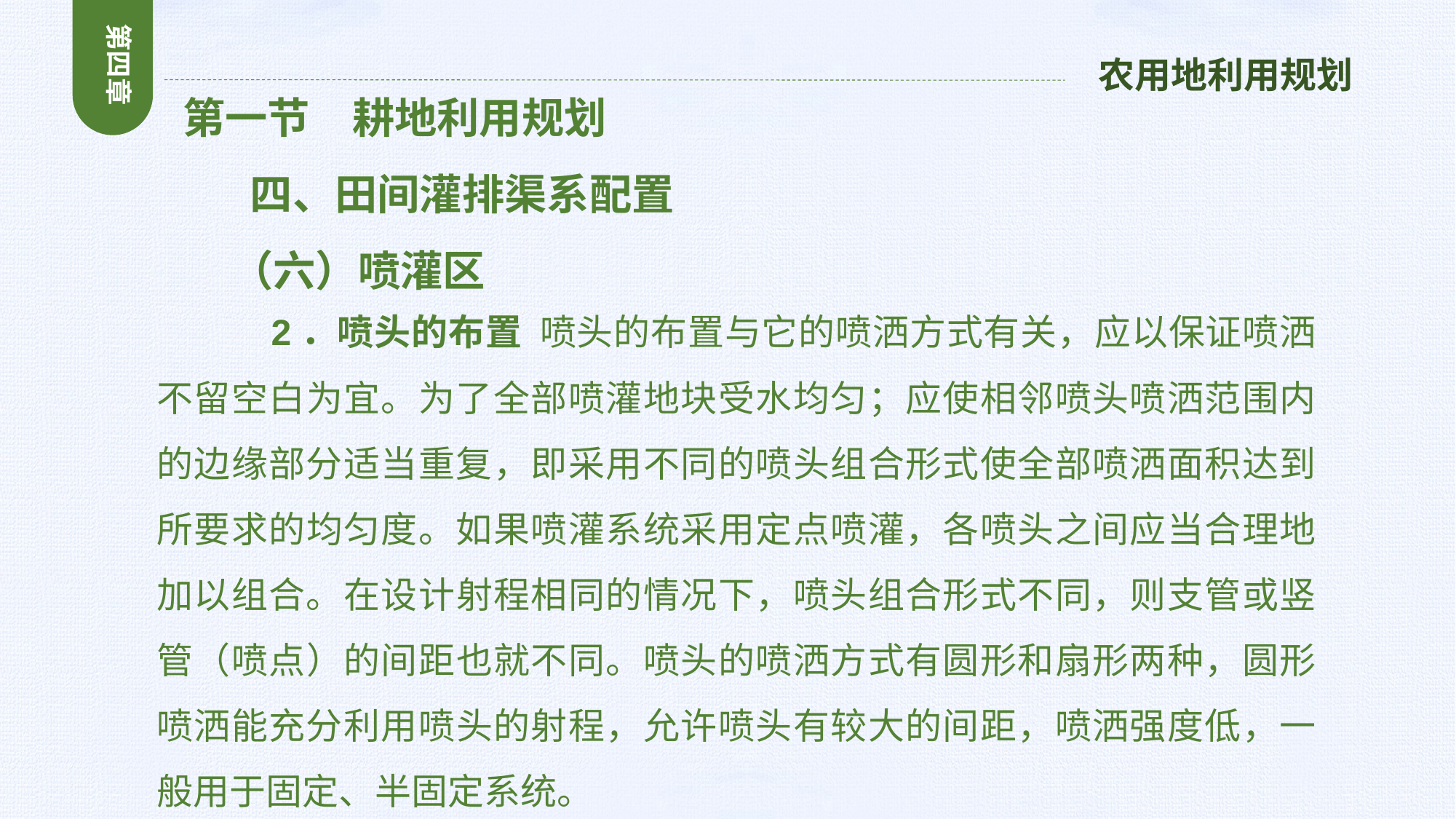

第四章
农用地利用规划
 第一节　耕地利用规划
        四、田间灌排渠系配置
      （六）喷灌区

          2．喷头的布置  喷头的布置与它的喷洒方式有关，应以保证喷洒不留空白为宜。为了全部喷灌地块受水均匀；应使相邻喷头喷洒范围内的边缘部分适当重复，即采用不同的喷头组合形式使全部喷洒面积达到所要求的均匀度。如果喷灌系统采用定点喷灌，各喷头之间应当合理地加以组合。在设计射程相同的情况下，喷头组合形式不同，则支管或竖管（喷点）的间距也就不同。喷头的喷洒方式有圆形和扇形两种，圆形喷洒能充分利用喷头的射程，允许喷头有较大的间距，喷洒强度低，一般用于固定、半固定系统。